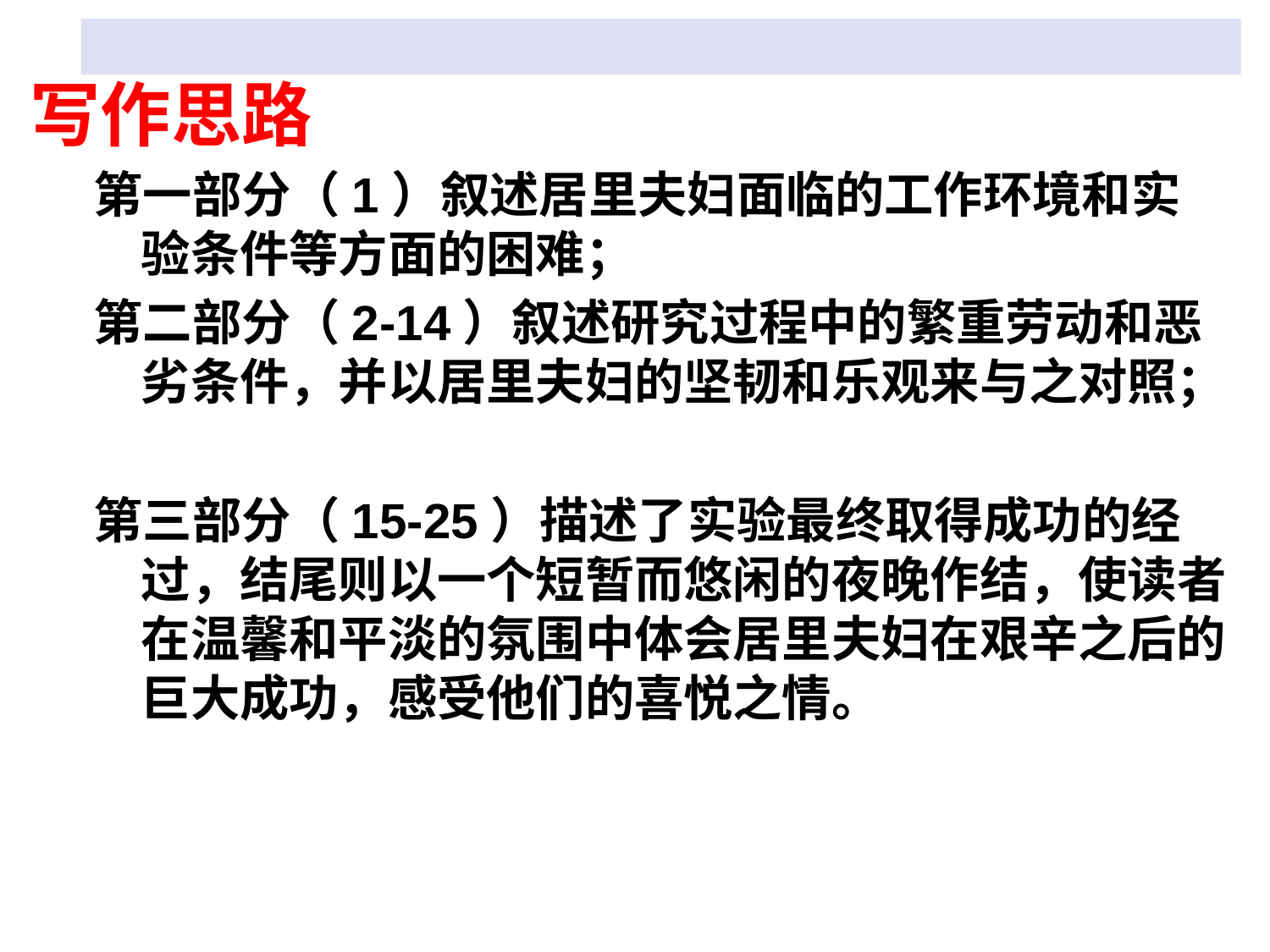

# 写作思路

第一部分（1）叙述居里夫妇面临的工作环境和实验条件等方面的困难；
第二部分（2-14）叙述研究过程中的繁重劳动和恶劣条件，并以居里夫妇的坚韧和乐观来与之对照；

第三部分（15-25）描述了实验最终取得成功的经过，结尾则以一个短暂而悠闲的夜晚作结，使读者在温馨和平淡的氛围中体会居里夫妇在艰辛之后的巨大成功，感受他们的喜悦之情。